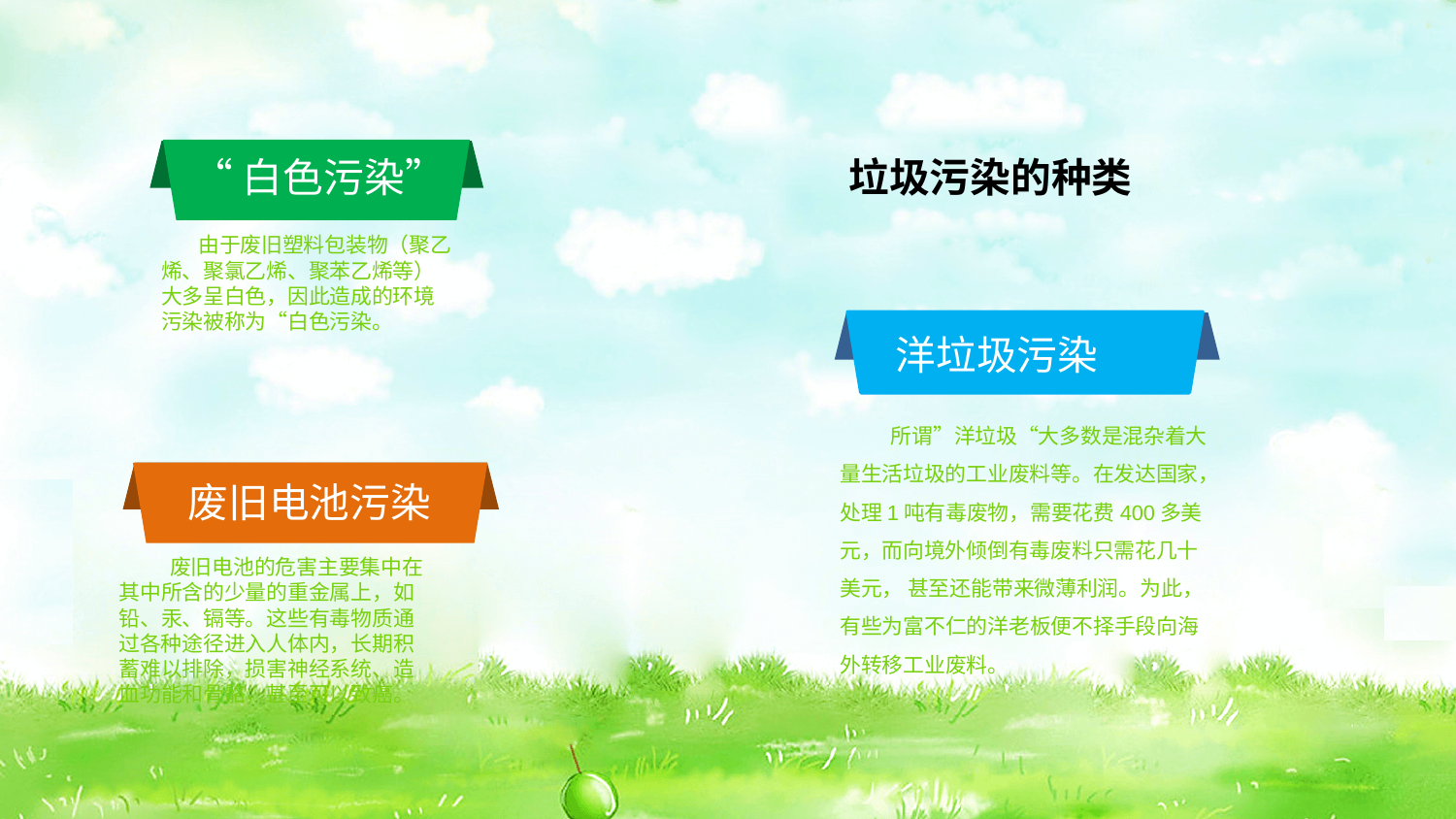

“白色污染”

垃圾污染的种类
       由于废旧塑料包装物（聚乙烯、聚氯乙烯、聚苯乙烯等）大多呈白色，因此造成的环境污染被称为“白色污染。

洋垃圾污染
          所谓”洋垃圾“大多数是混杂着大量生活垃圾的工业废料等。在发达国家，处理1吨有毒废物，需要花费400多美元，而向境外倾倒有毒废料只需花几十美元， 甚至还能带来微薄利润。为此，有些为富不仁的洋老板便不择手段向海外转移工业废料。

废旧电池污染
          废旧电池的危害主要集中在其中所含的少量的重金属上，如铅、汞、镉等。这些有毒物质通过各种途径进入人体内，长期积蓄难以排除，损害神经系统、造血功能和骨骼，甚至可以致癌。